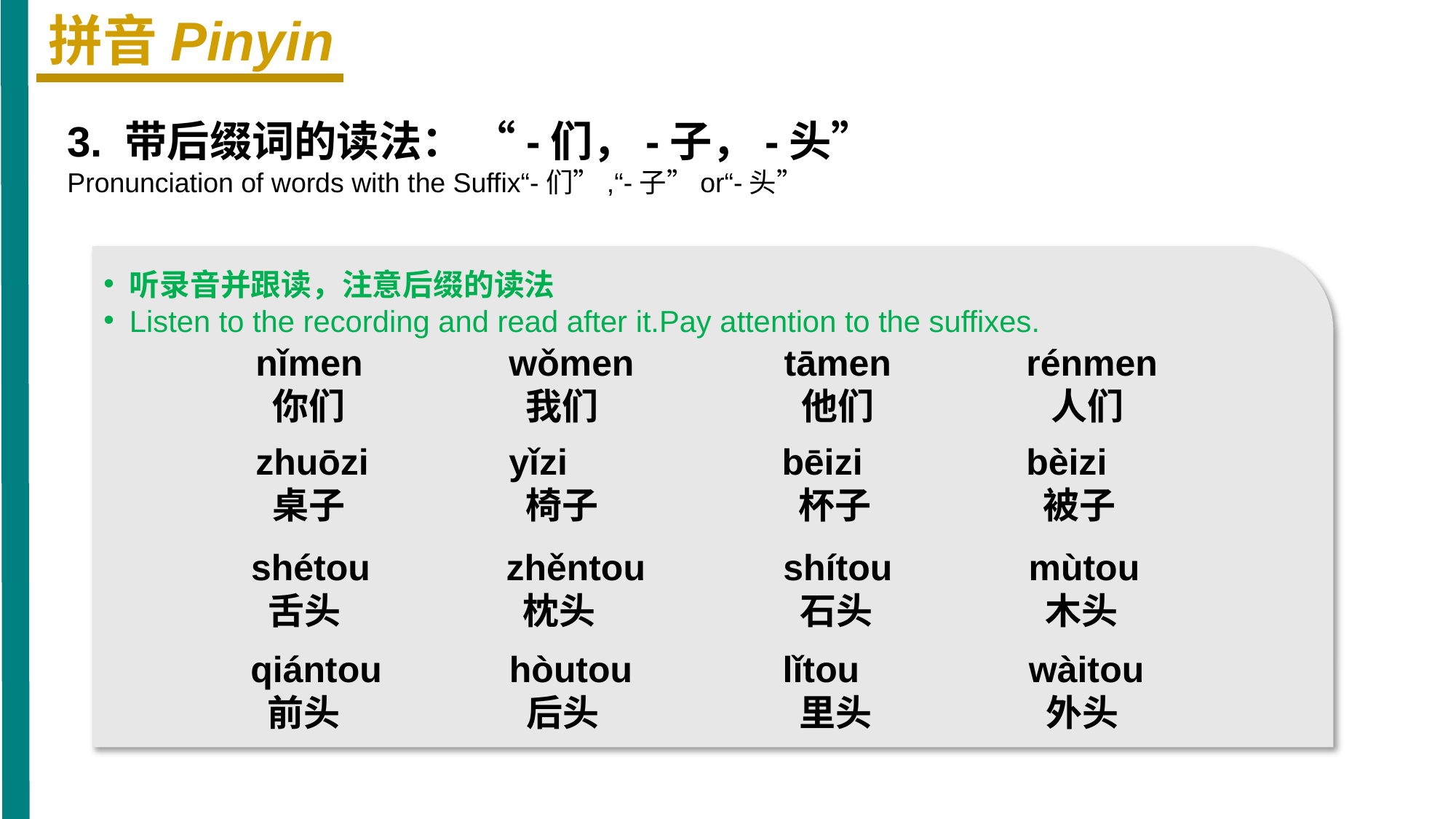

拼音Pinyin
3. 带后缀词的读法： “-们，-子，-头”
Pronunciation of words with the Suffix“-们”,“-子”or“-头”

听录音并跟读，注意后缀的读法
Listen to the recording and read after it.Pay attention to the suffixes.
nǐmen
 你们
wǒmen
 我们
tāmen
 他们
rénmen
  人们
zhuōzi
 桌子
yǐzi
 椅子
bēizi
 杯子
bèizi
 被子
shétou
 舌头
zhěntou
 枕头
shítou
 石头
mùtou
 木头
qiántou
 前头
hòutou
 后头
lǐtou
 里头
wàitou
 外头